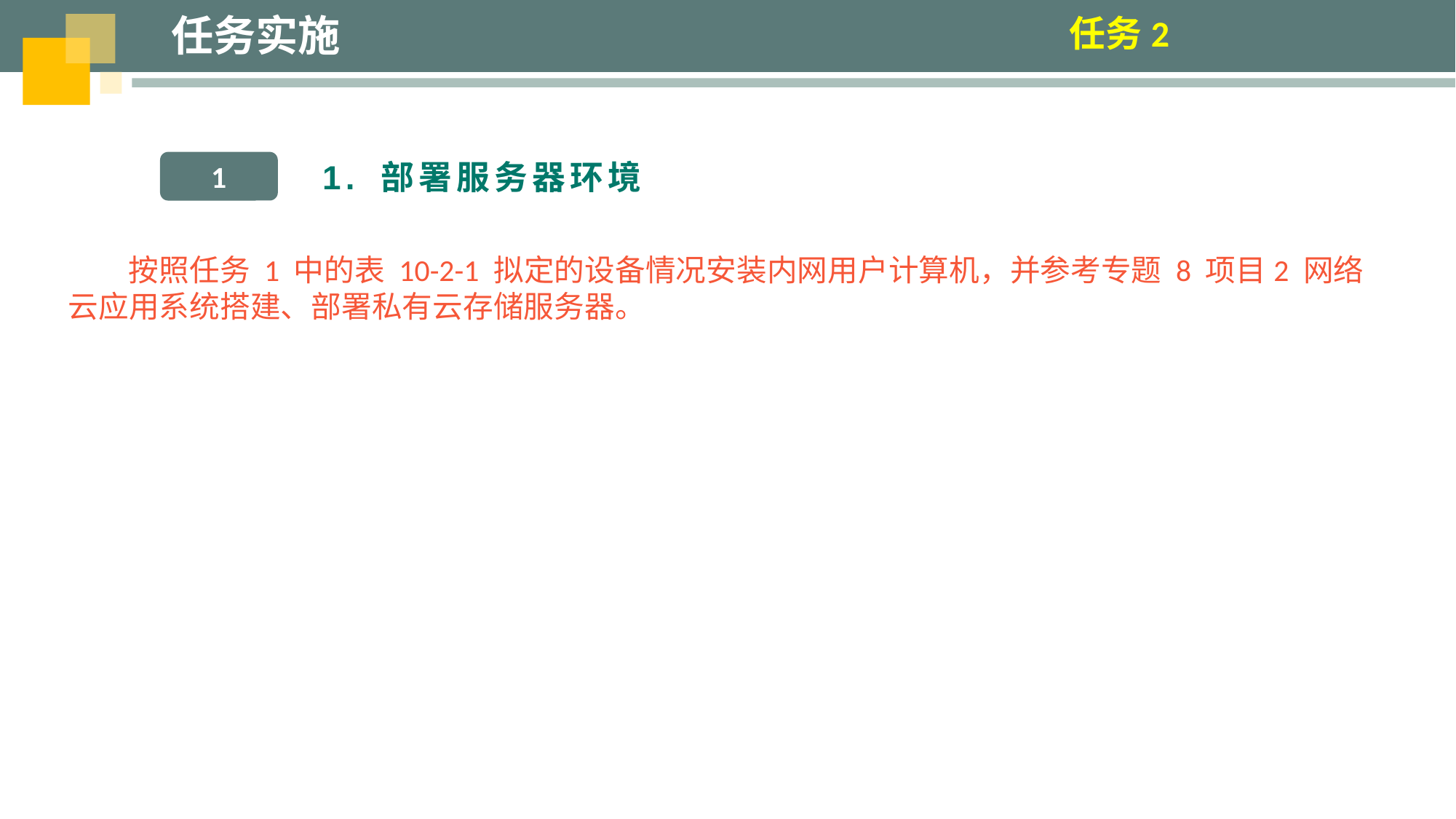

任务实施
任务2

1. 部署服务器环境
1
按照任务 1 中的表 10-2-1 拟定的设备情况安装内网用户计算机，并参考专题 8 项目2 网络云应用系统搭建、部署私有云存储服务器。